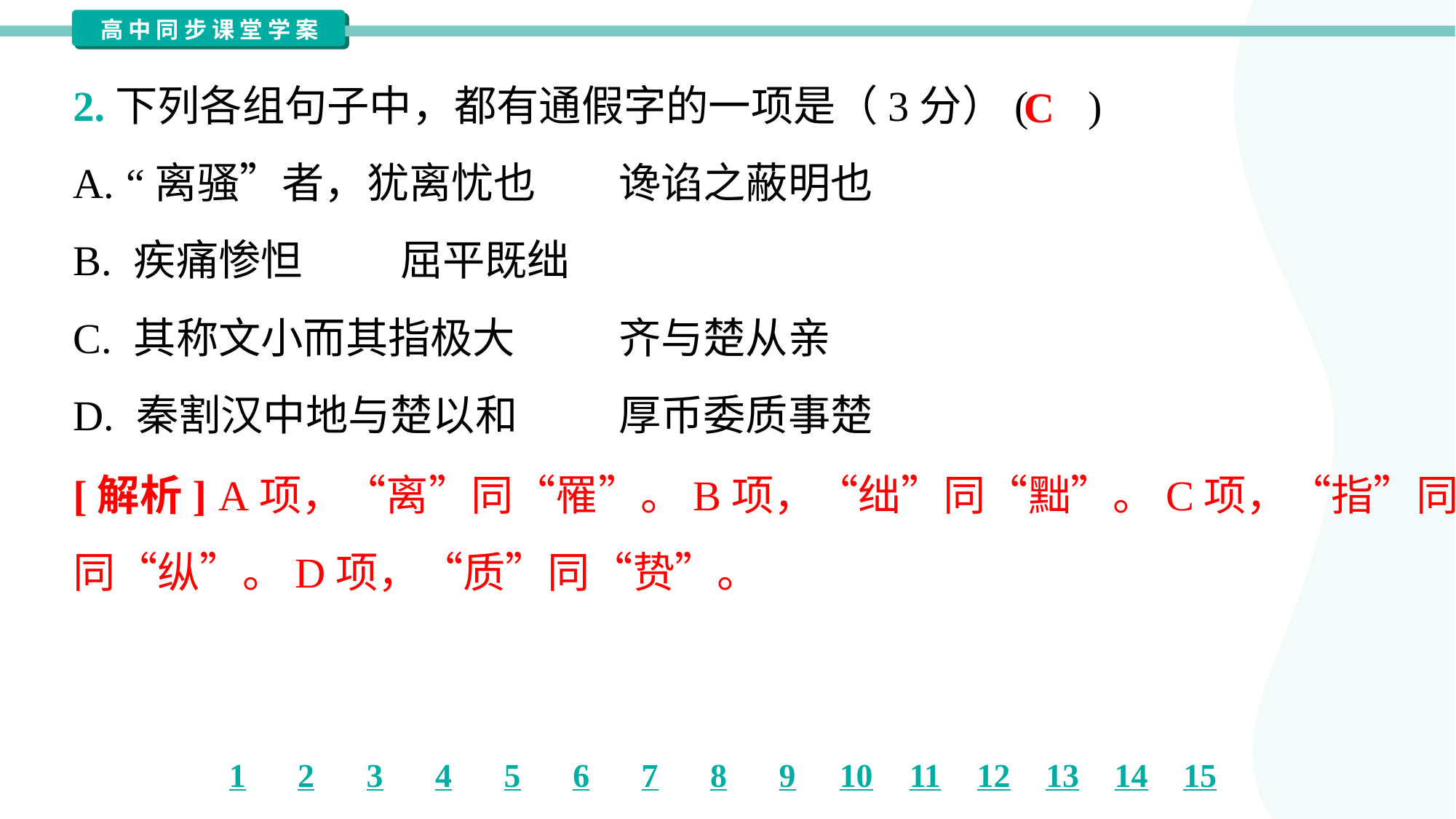

2.下列各组句子中，都有通假字的一项是（3分）(     )
C
A. “离骚”者，犹离忧也	谗谄之蔽明也
B. 疾痛惨怛	屈平既绌
C. 其称文小而其指极大	齐与楚从亲
D. 秦割汉中地与楚以和	厚币委质事楚
[解析] A项，“离”同“罹”。B项，“绌”同“黜”。C项，“指”同“旨”；“从”
同“纵”。D项，“质”同“贽”。